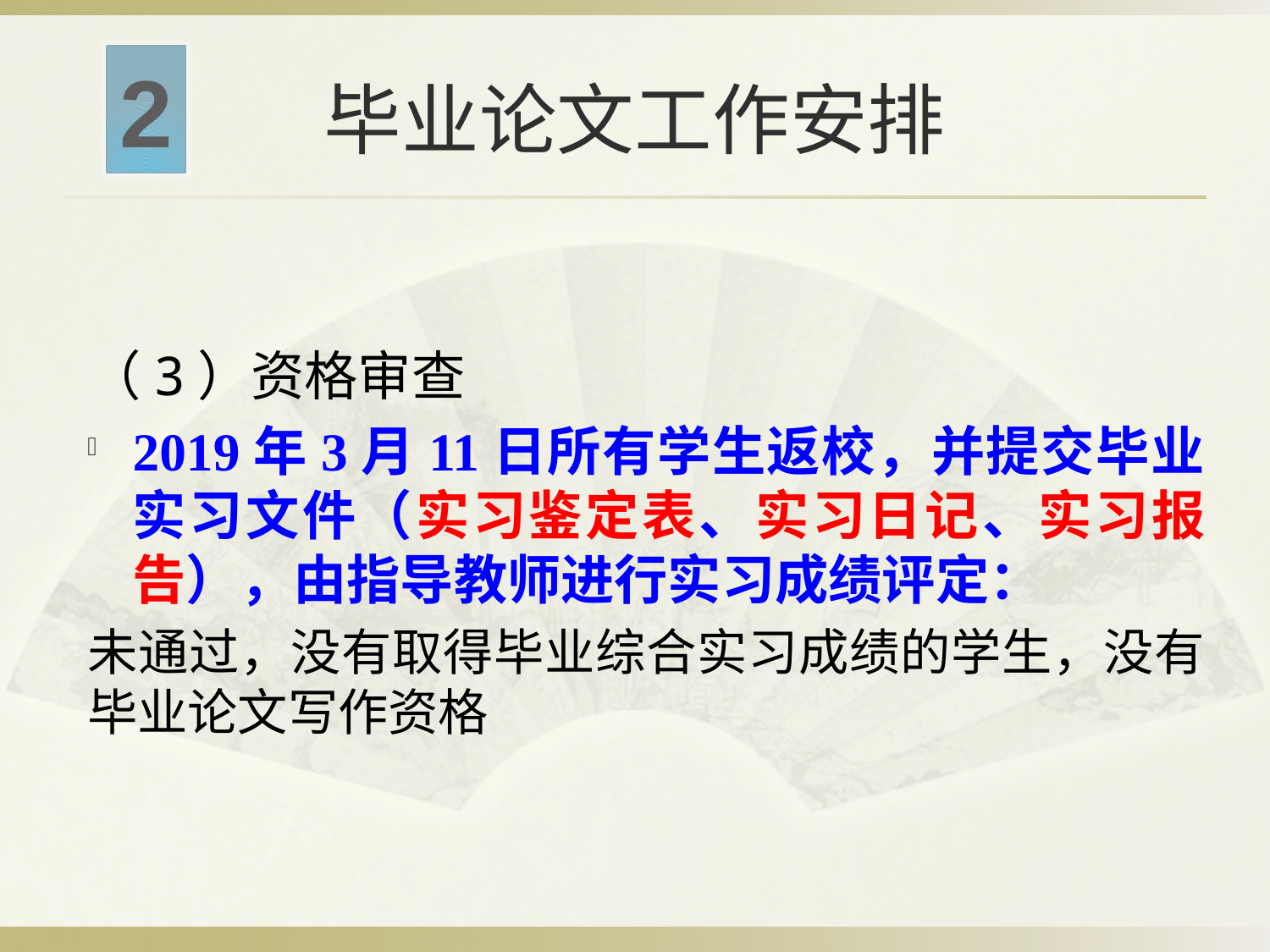

# 毕业论文工作安排
2
（3）资格审查
2019年3月11日所有学生返校，并提交毕业实习文件（实习鉴定表、实习日记、实习报告），由指导教师进行实习成绩评定：
未通过，没有取得毕业综合实习成绩的学生，没有毕业论文写作资格